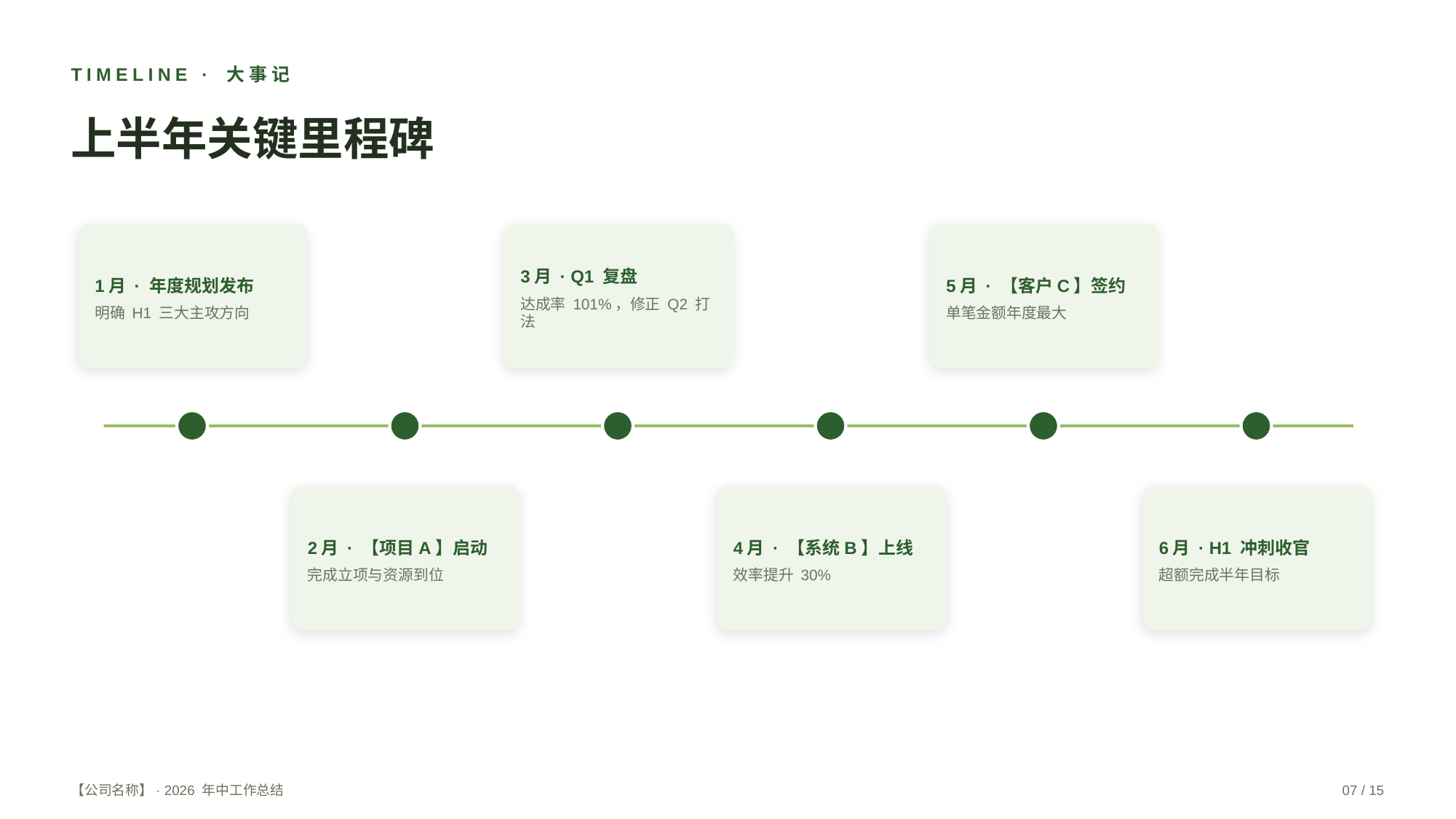

TIMELINE · 大事记
上半年关键里程碑

1月 · 年度规划发布
明确 H1 三大主攻方向
3月 · Q1 复盘
达成率 101%，修正 Q2 打法
5月 · 【客户C】签约
单笔金额年度最大

2月 · 【项目A】启动
完成立项与资源到位
4月 · 【系统B】上线
效率提升 30%
6月 · H1 冲刺收官
超额完成半年目标
【公司名称】· 2026 年中工作总结
07 / 15